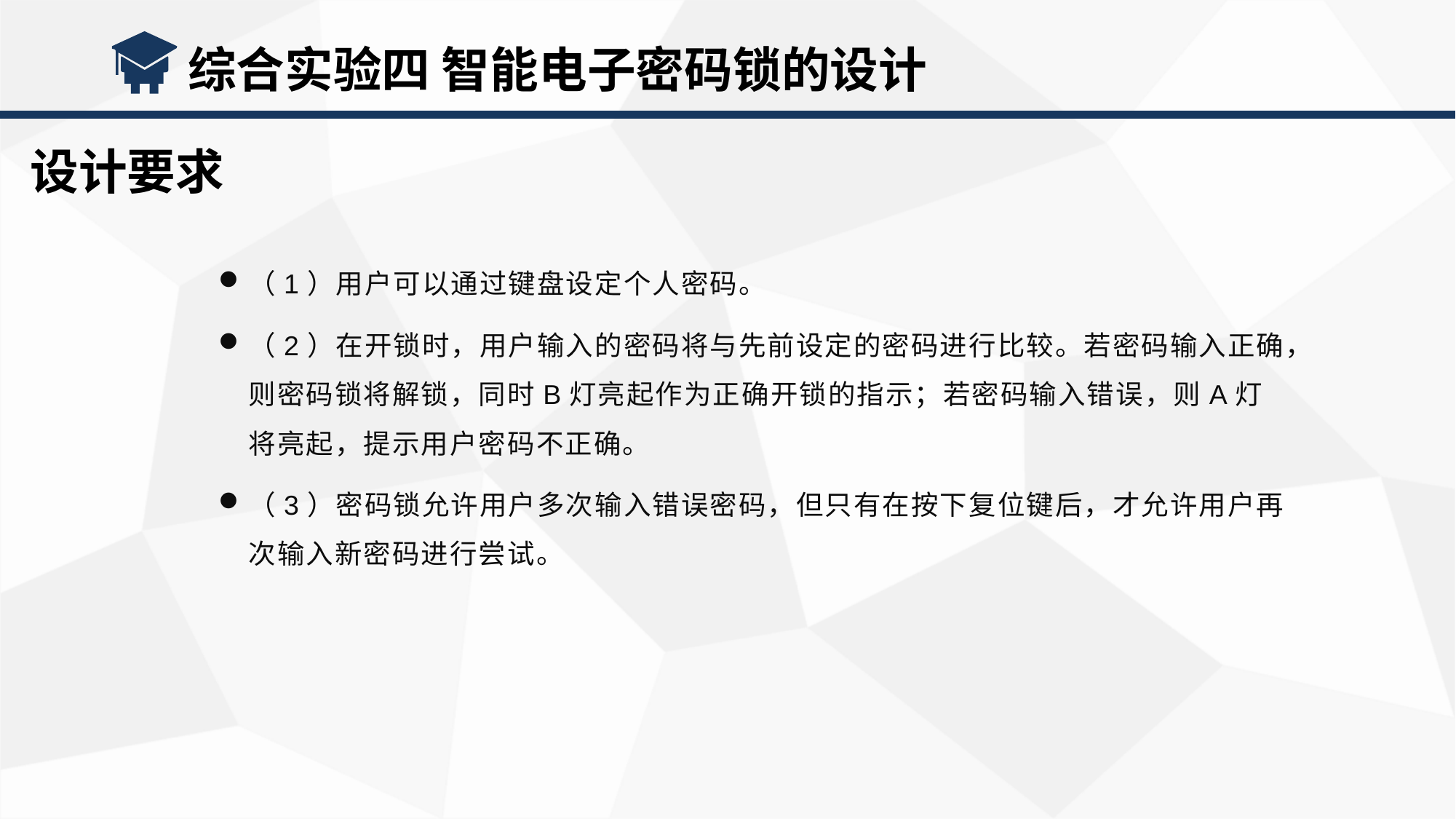

综合实验四 智能电子密码锁的设计

设计要求
（1）用户可以通过键盘设定个人密码。
（2）在开锁时，用户输入的密码将与先前设定的密码进行比较。若密码输入正确，则密码锁将解锁，同时B灯亮起作为正确开锁的指示；若密码输入错误，则A灯将亮起，提示用户密码不正确。
（3）密码锁允许用户多次输入错误密码，但只有在按下复位键后，才允许用户再次输入新密码进行尝试。